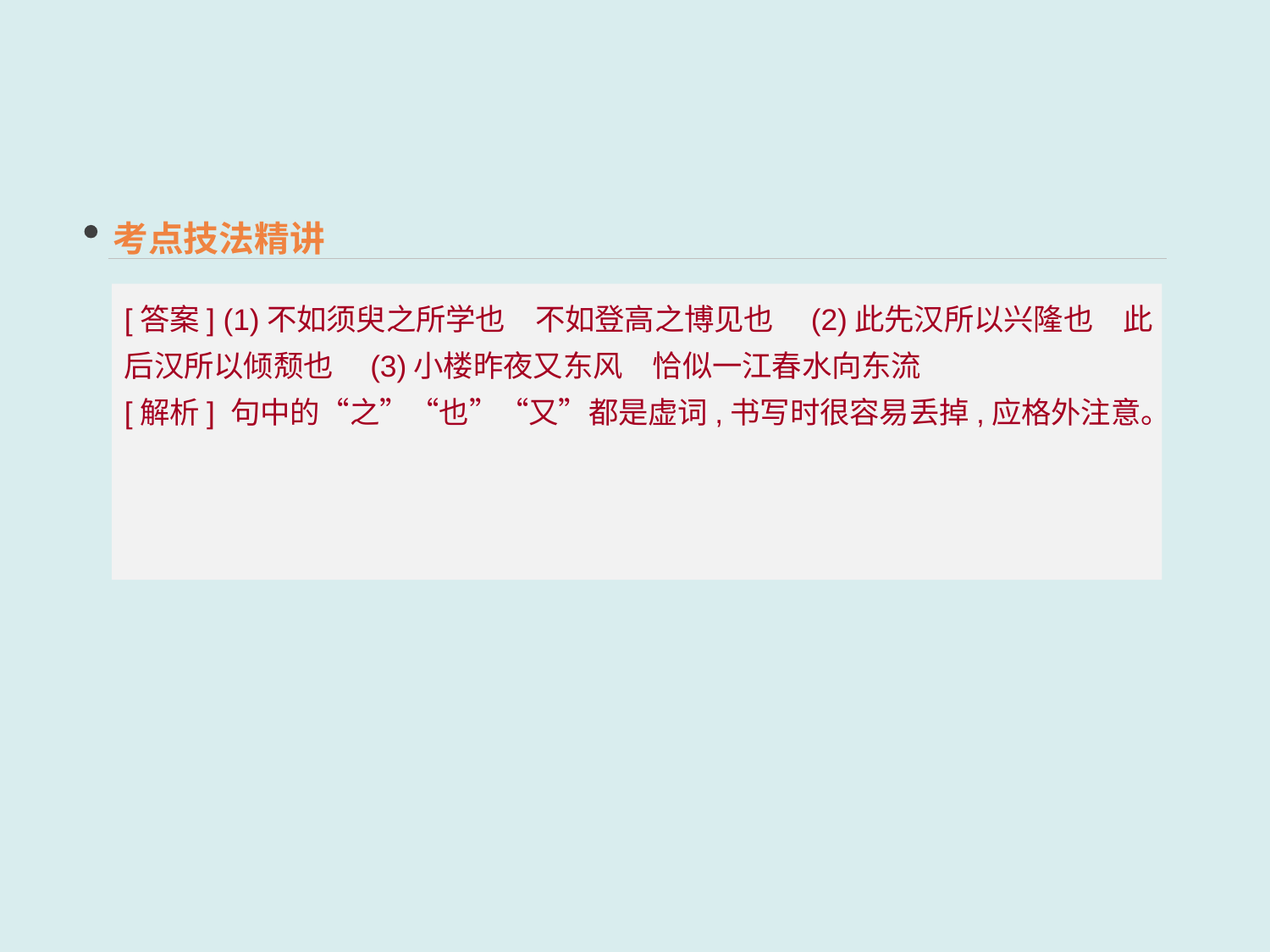

考点技法精讲

[答案] (1)不如须臾之所学也　不如登高之博见也　(2)此先汉所以兴隆也　此后汉所以倾颓也　(3)小楼昨夜又东风　恰似一江春水向东流
[解析] 句中的“之”“也”“又”都是虚词,书写时很容易丢掉,应格外注意。